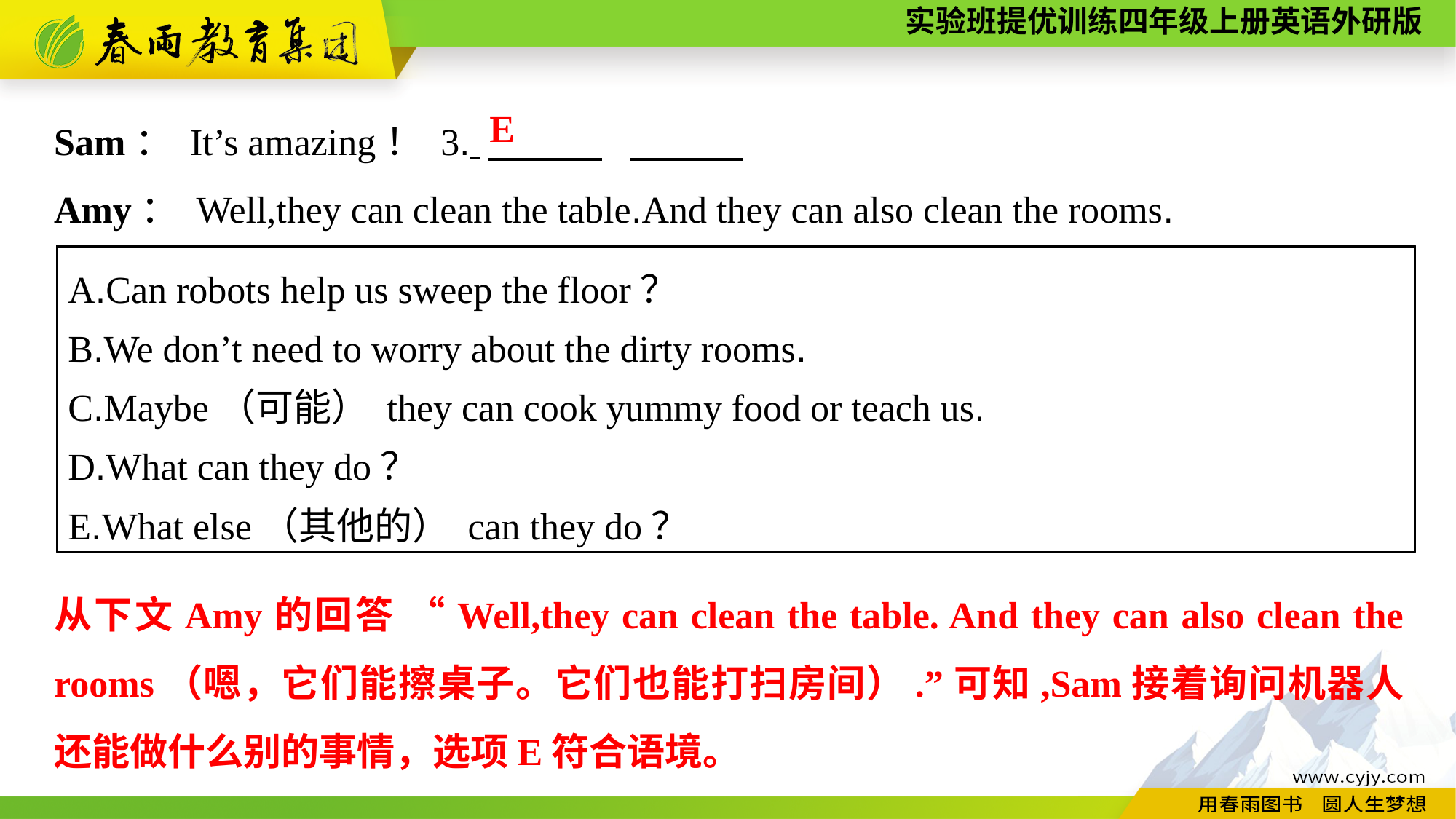

Sam： It’s amazing！ 3. 　　　.
Amy： Well,they can clean the table.And they can also clean the rooms.
E
A.Can robots help us sweep the floor？
B.We don’t need to worry about the dirty rooms.
C.Maybe（可能） they can cook yummy food or teach us.
D.What can they do？
E.What else（其他的） can they do？
从下文Amy的回答 “Well,they can clean the table. And they can also clean the rooms（嗯，它们能擦桌子。它们也能打扫房间）.”可知,Sam接着询问机器人还能做什么别的事情，选项E符合语境。